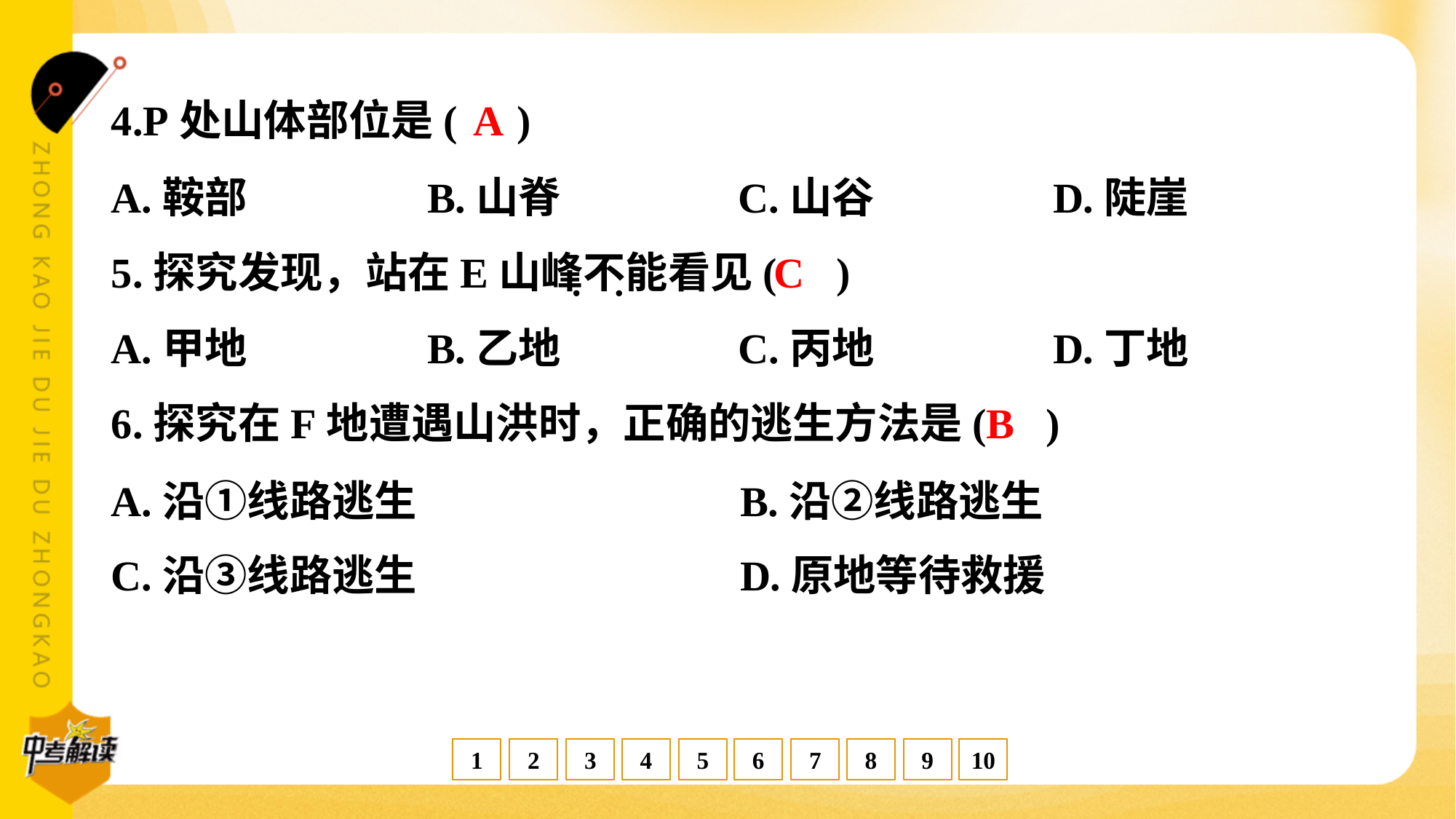

A
4.P处山体部位是(     )
A.鞍部	B.山脊	C.山谷	D.陡崖
C
5.探究发现，站在E山峰不能看见(     )

A.甲地	B.乙地	C.丙地	D.丁地
B
6.探究在F地遭遇山洪时，正确的逃生方法是(     )
A.沿①线路逃生	B.沿②线路逃生
C.沿③线路逃生	D.原地等待救援